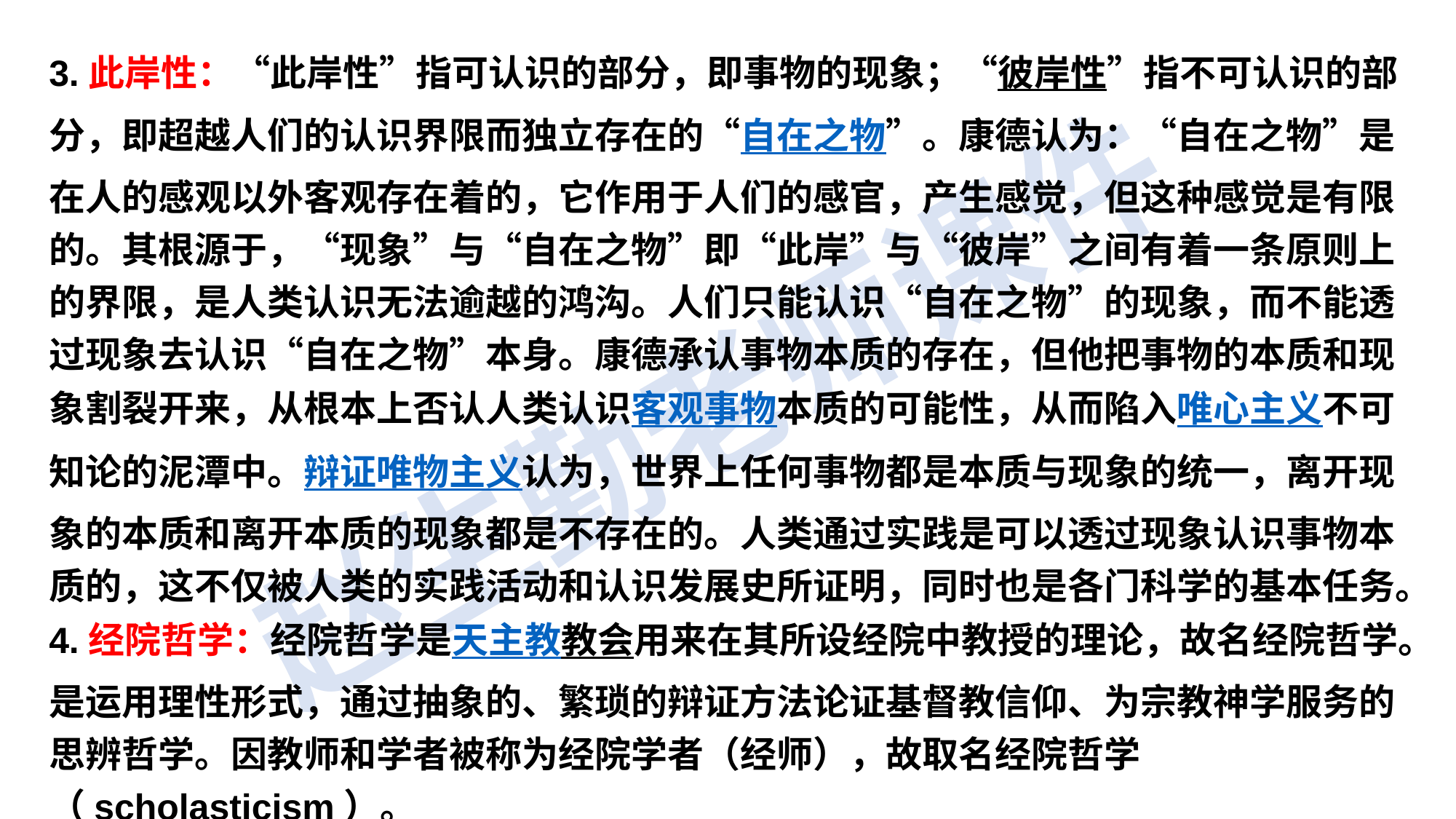

3.此岸性：“此岸性”指可认识的部分，即事物的现象；“彼岸性”指不可认识的部分，即超越人们的认识界限而独立存在的“自在之物”。康德认为：“自在之物”是在人的感观以外客观存在着的，它作用于人们的感官，产生感觉，但这种感觉是有限的。其根源于，“现象”与“自在之物”即“此岸”与“彼岸”之间有着一条原则上的界限，是人类认识无法逾越的鸿沟。人们只能认识“自在之物”的现象，而不能透过现象去认识“自在之物”本身。康德承认事物本质的存在，但他把事物的本质和现象割裂开来，从根本上否认人类认识客观事物本质的可能性，从而陷入唯心主义不可知论的泥潭中。辩证唯物主义认为，世界上任何事物都是本质与现象的统一，离开现象的本质和离开本质的现象都是不存在的。人类通过实践是可以透过现象认识事物本质的，这不仅被人类的实践活动和认识发展史所证明，同时也是各门科学的基本任务。
4.经院哲学：经院哲学是天主教教会用来在其所设经院中教授的理论，故名经院哲学。是运用理性形式，通过抽象的、繁琐的辩证方法论证基督教信仰、为宗教神学服务的思辨哲学。因教师和学者被称为经院学者（经师），故取名经院哲学（scholasticism）。